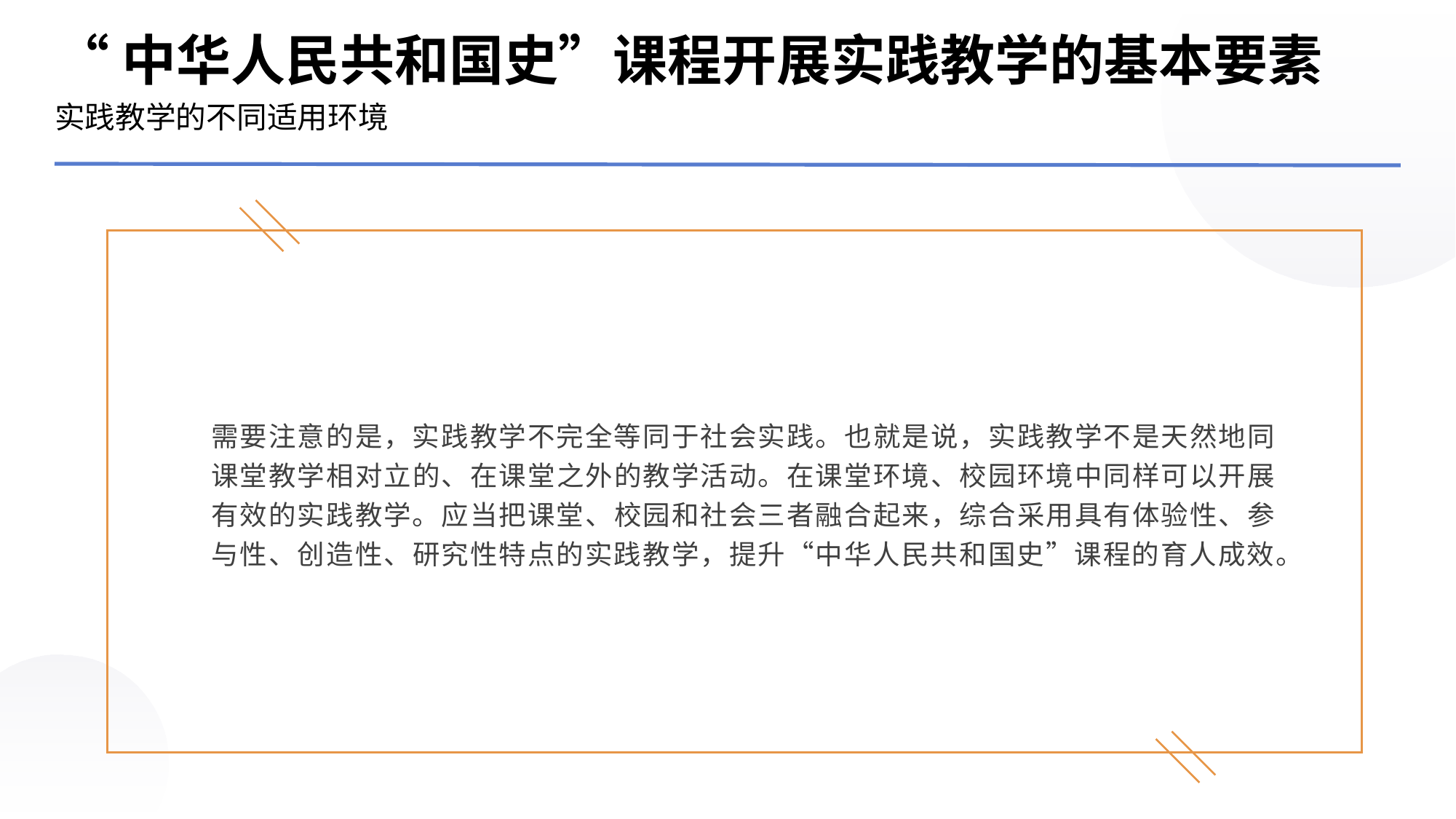

“中华人民共和国史”课程开展实践教学的基本要素
实践教学的不同适用环境

需要注意的是，实践教学不完全等同于社会实践。也就是说，实践教学不是天然地同课堂教学相对立的、在课堂之外的教学活动。在课堂环境、校园环境中同样可以开展有效的实践教学。应当把课堂、校园和社会三者融合起来，综合采用具有体验性、参与性、创造性、研究性特点的实践教学，提升“中华人民共和国史”课程的育人成效。